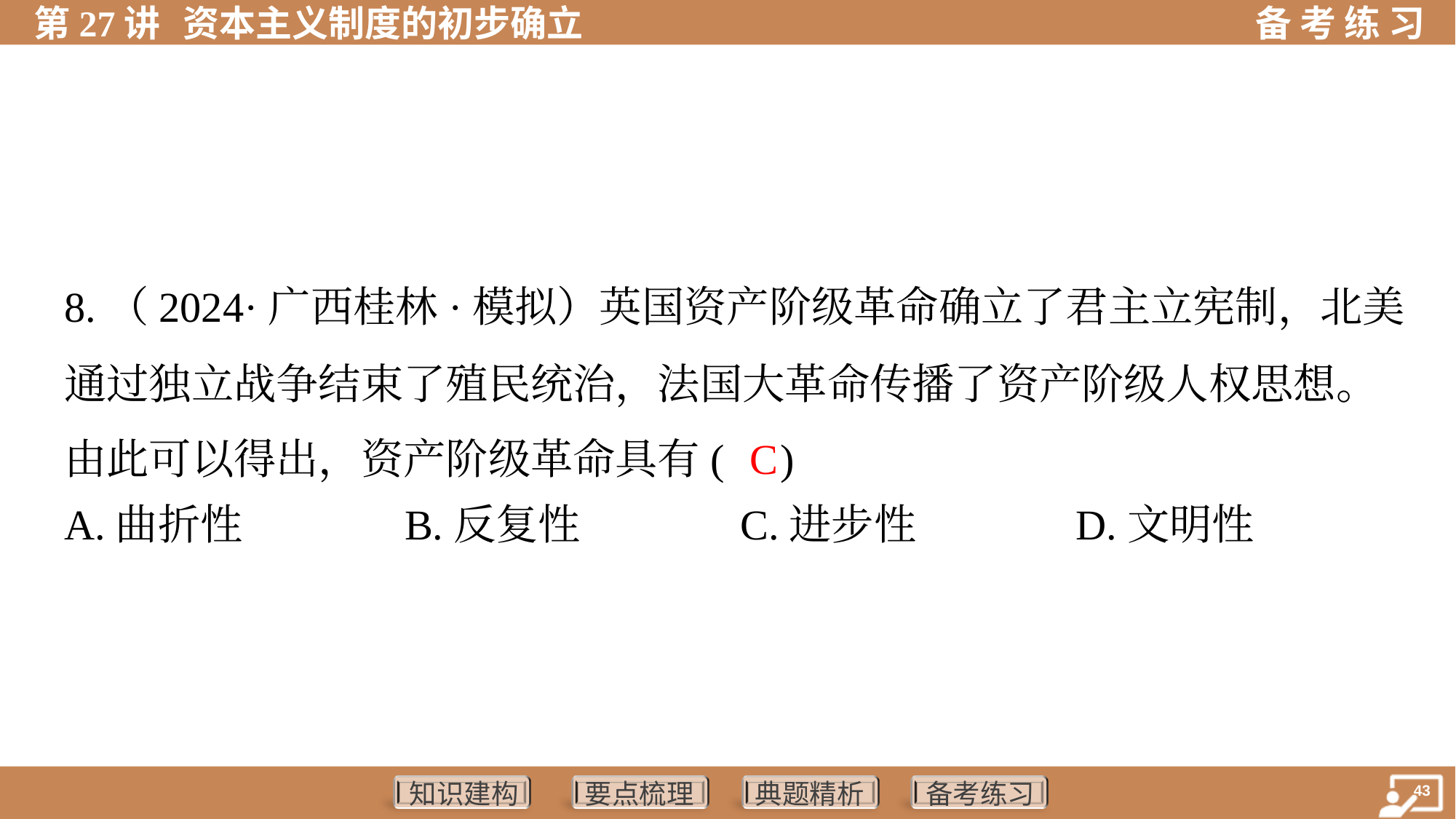

8.（2024·广西桂林·模拟）英国资产阶级革命确立了君主立宪制，北美
通过独立战争结束了殖民统治，法国大革命传播了资产阶级人权思想。
由此可以得出，资产阶级革命具有(     )
C
A.曲折性	B.反复性	C.进步性	D.文明性